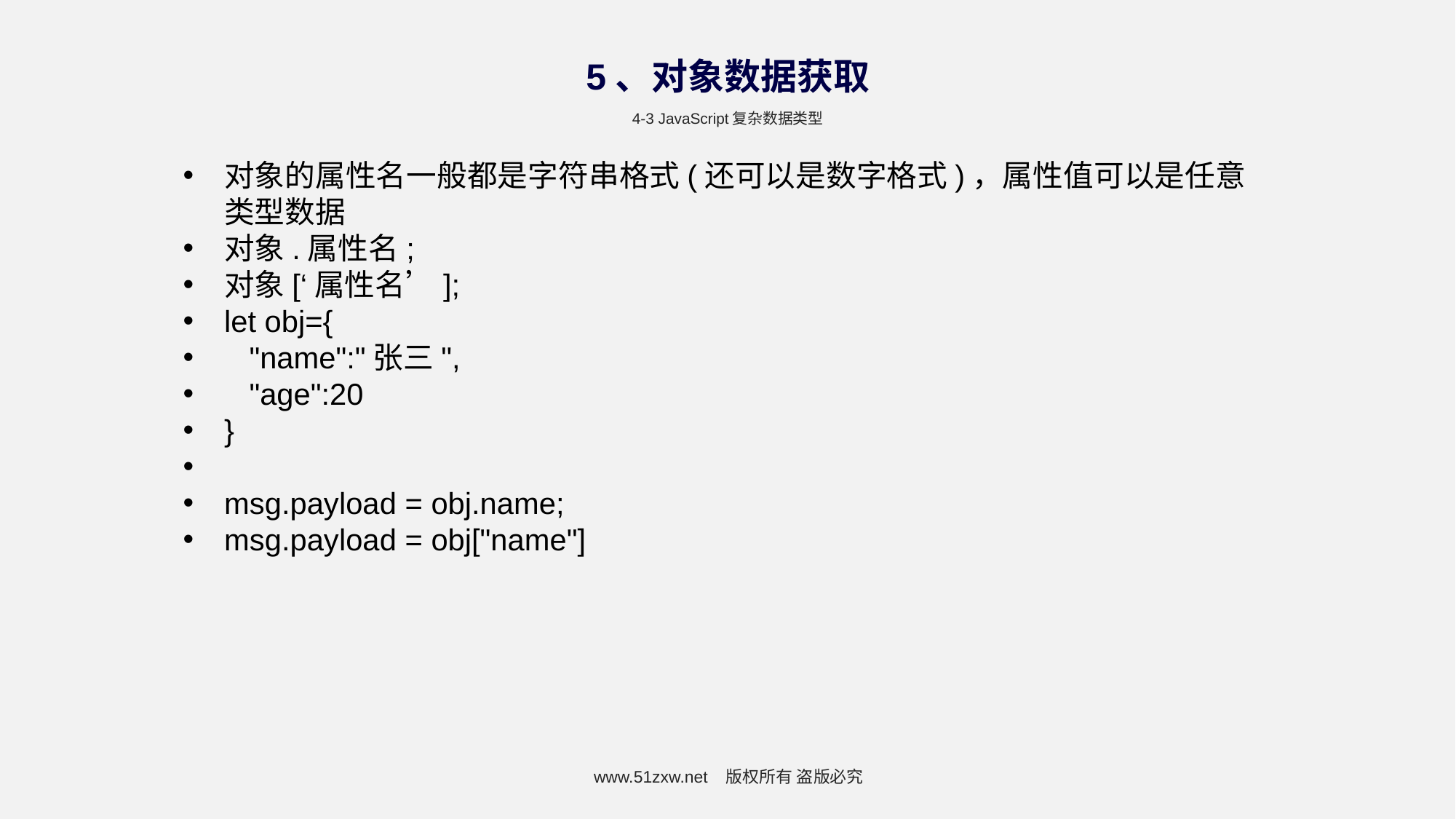

5、对象数据获取
4-3 JavaScript复杂数据类型
对象的属性名一般都是字符串格式(还可以是数字格式)，属性值可以是任意类型数据
对象.属性名;
对象[‘属性名’];
let obj={
   "name":"张三",
   "age":20
}

msg.payload = obj.name;
msg.payload = obj["name"]

www.51zxw.net   版权所有 盗版必究